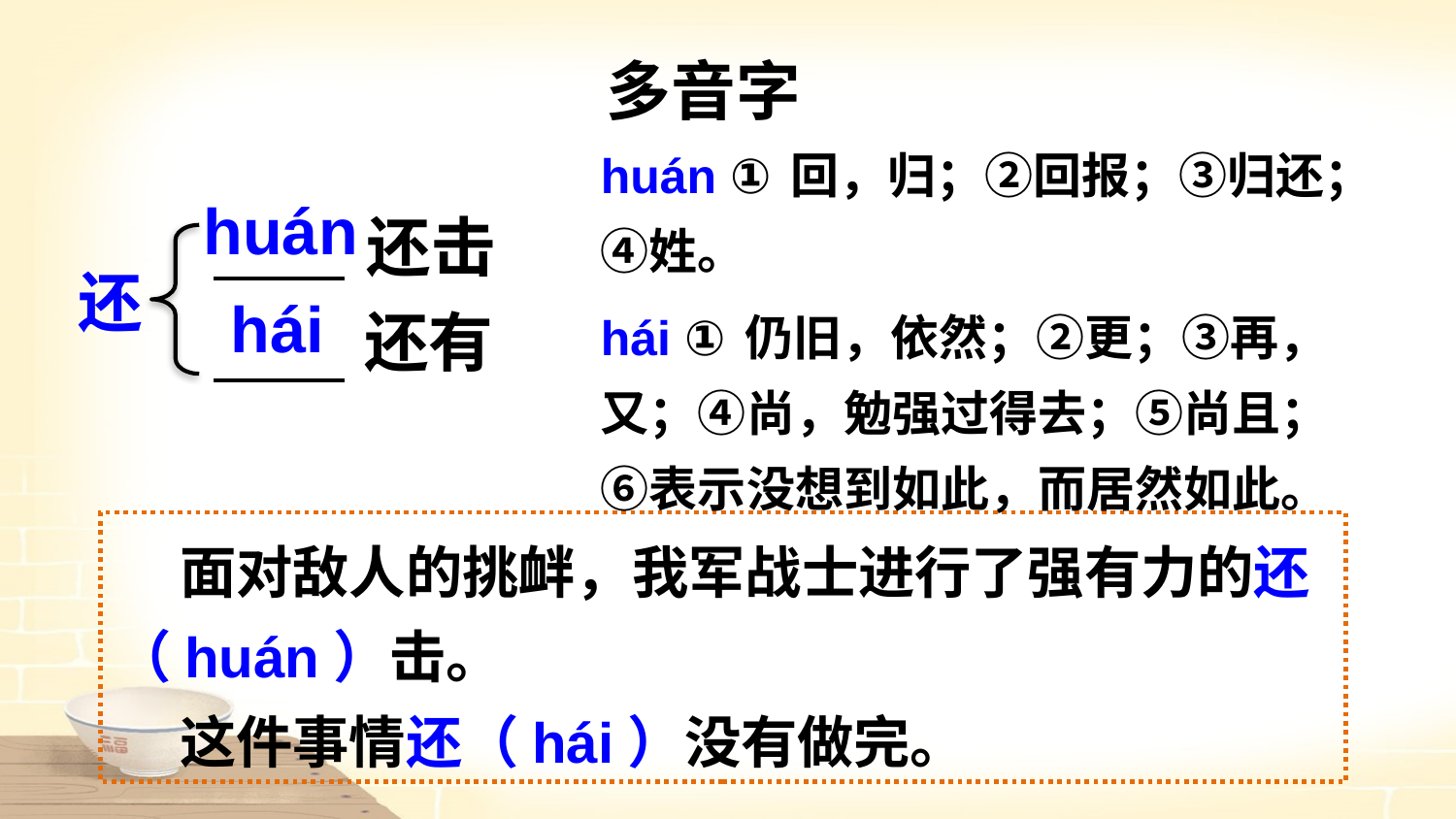

多音字
huán ①回，归；②回报；③归还；④姓。
huán
还击

还
hái
hái ①仍旧，依然；②更；③再，又；④尚，勉强过得去；⑤尚且；⑥表示没想到如此，而居然如此。
还有
    面对敌人的挑衅，我军战士进行了强有力的还（huán）击。
    这件事情还（hái）没有做完。